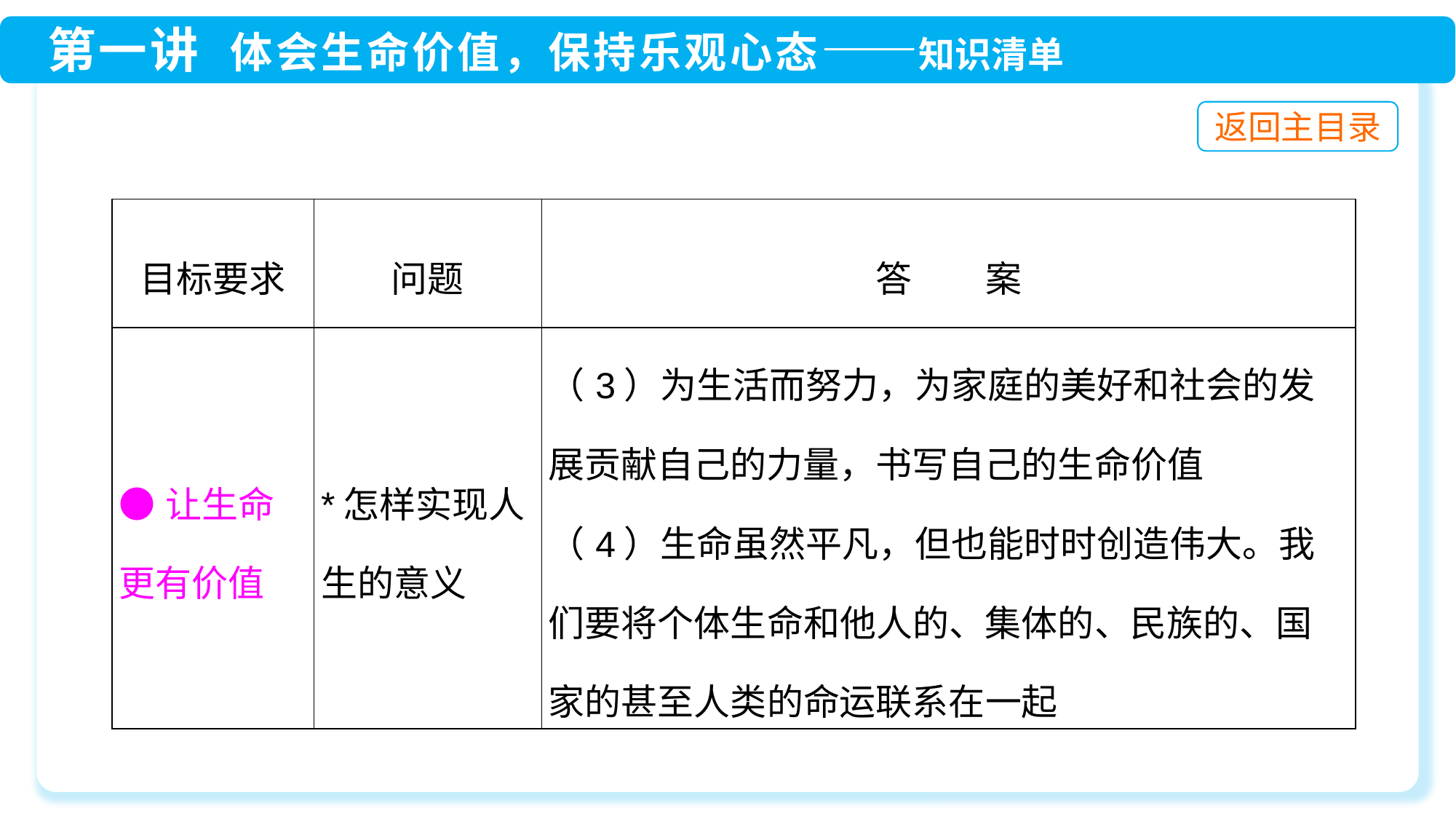

| 目标要求 | 问题 | 答　　案 |
| --- | --- | --- |
| ●让生命更有价值 | \*怎样实现人生的意义 | （3）为生活而努力，为家庭的美好和社会的发展贡献自己的力量，书写自己的生命价值 （4）生命虽然平凡，但也能时时创造伟大。我们要将个体生命和他人的、集体的、民族的、国家的甚至人类的命运联系在一起 |